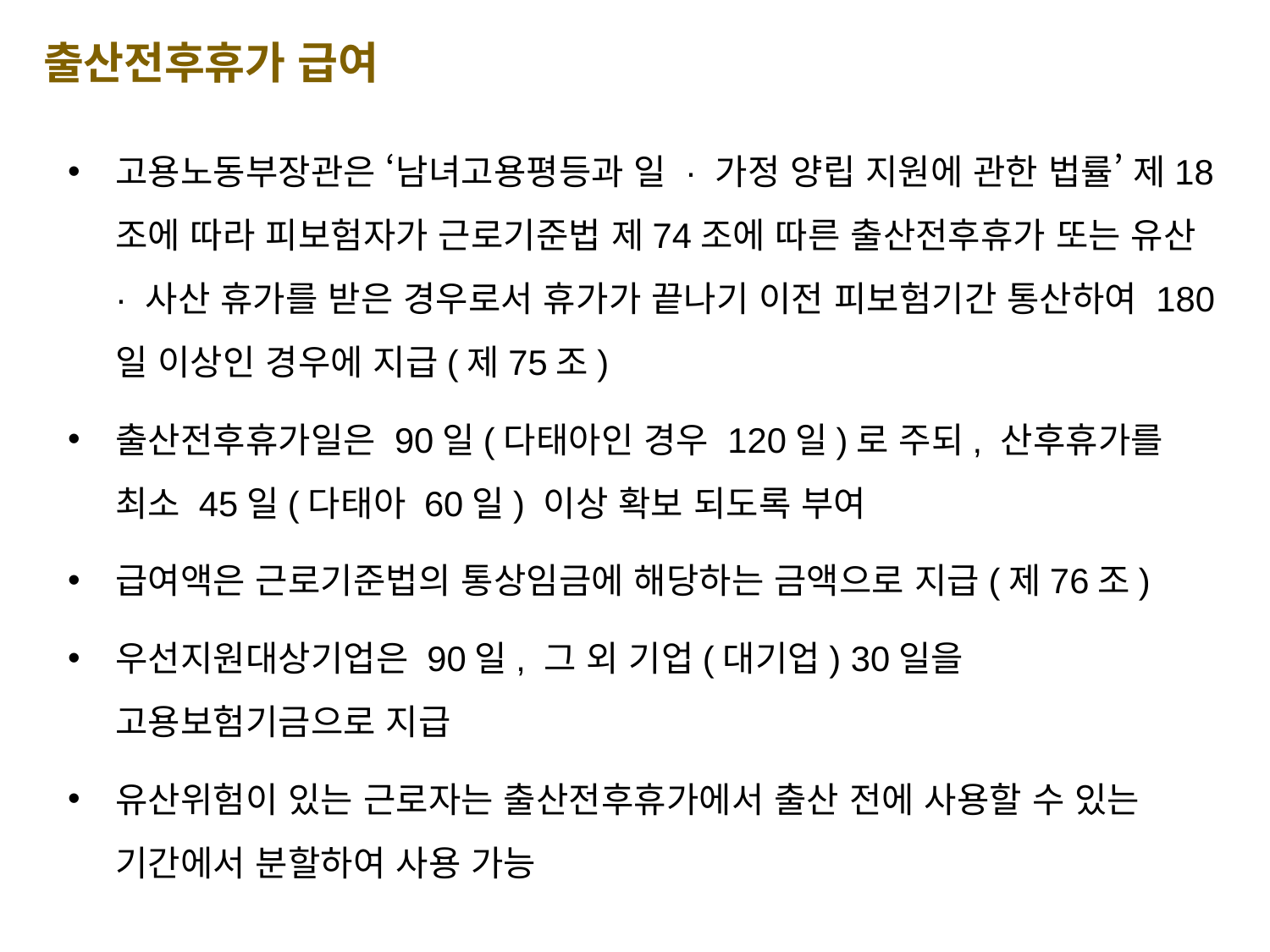

출산전후휴가 급여
고용노동부장관은 ‘남녀고용평등과 일 · 가정 양립 지원에 관한 법률’ 제18조에 따라 피보험자가 근로기준법 제74조에 따른 출산전후휴가 또는 유산 · 사산 휴가를 받은 경우로서 휴가가 끝나기 이전 피보험기간 통산하여 180일 이상인 경우에 지급(제75조)
출산전후휴가일은 90일(다태아인 경우 120일)로 주되, 산후휴가를 최소 45일(다태아 60일) 이상 확보 되도록 부여
급여액은 근로기준법의 통상임금에 해당하는 금액으로 지급(제76조)
우선지원대상기업은 90일, 그 외 기업(대기업) 30일을 고용보험기금으로 지급
유산위험이 있는 근로자는 출산전후휴가에서 출산 전에 사용할 수 있는 기간에서 분할하여 사용 가능